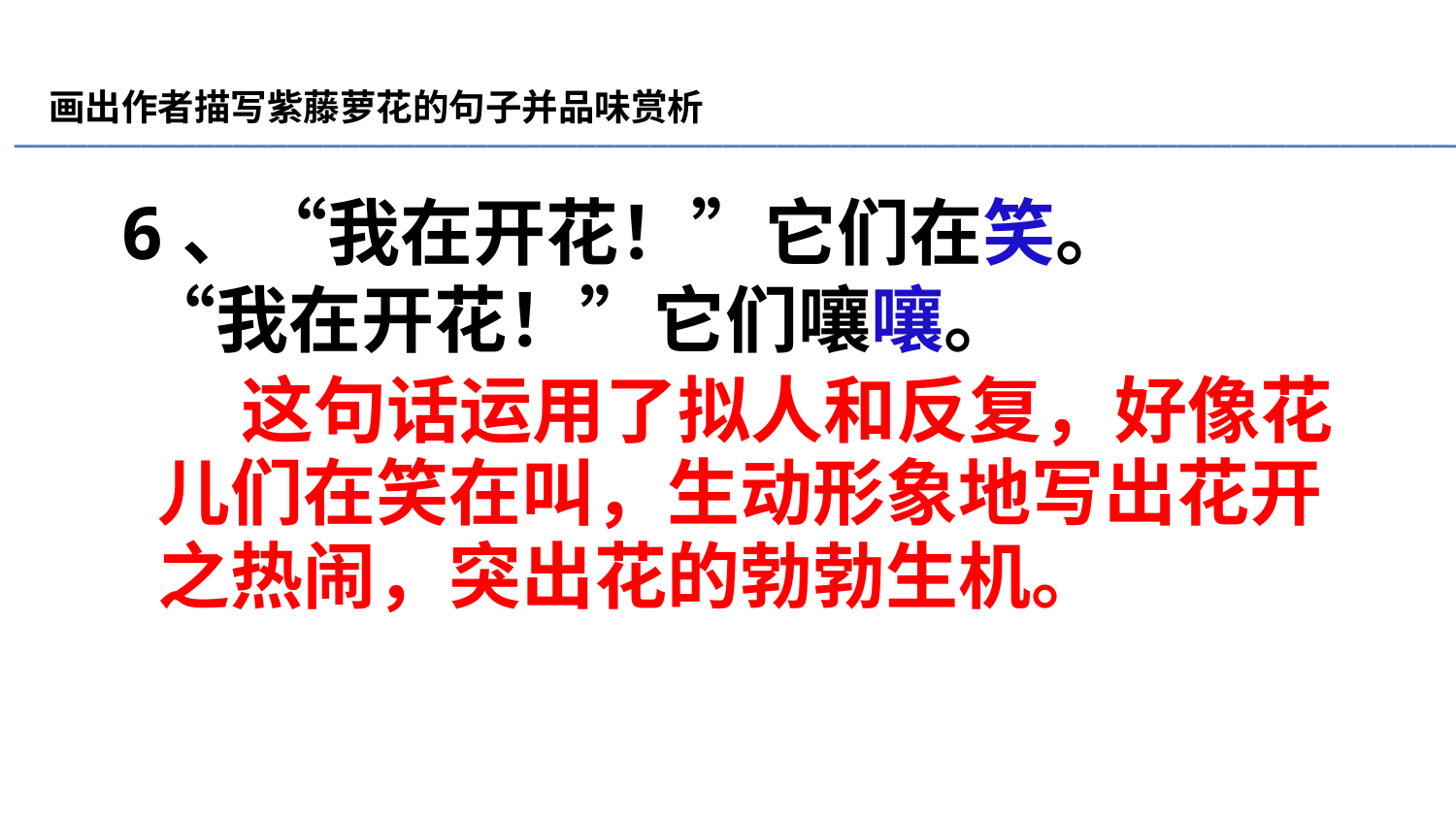

画出作者描写紫藤萝花的句子并品味赏析
________________________________________________________________________________
 6、“我在开花！”它们在笑。
    “我在开花！”它们嚷嚷。
    这句话运用了拟人和反复，好像花儿们在笑在叫，生动形象地写出花开之热闹，突出花的勃勃生机。